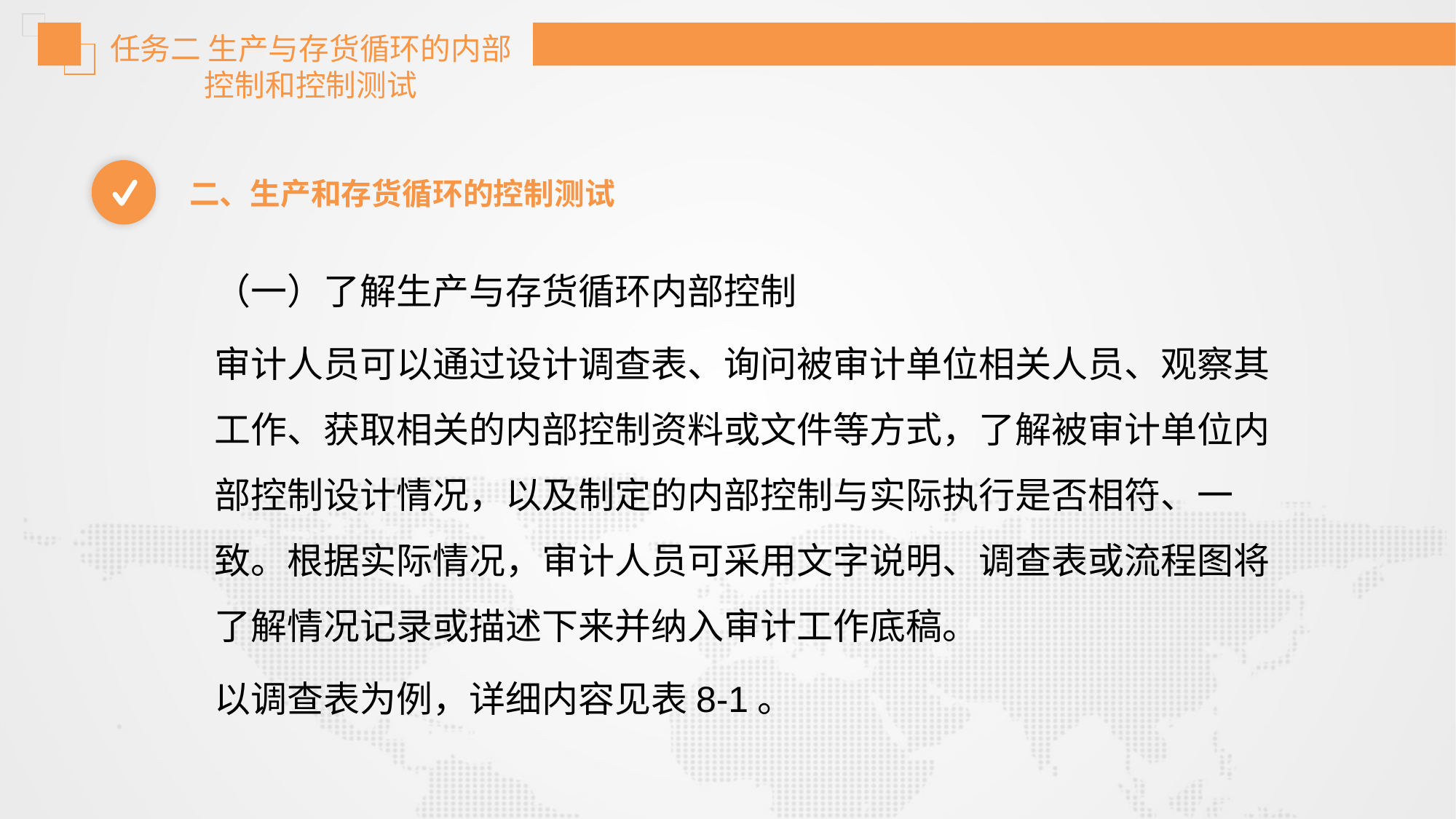

任务二 生产与存货循环的内部控制和控制测试

二、生产和存货循环的控制测试

（一）了解生产与存货循环内部控制
审计人员可以通过设计调查表、询问被审计单位相关人员、观察其工作、获取相关的内部控制资料或文件等方式，了解被审计单位内部控制设计情况，以及制定的内部控制与实际执行是否相符、一致。根据实际情况，审计人员可采用文字说明、调查表或流程图将了解情况记录或描述下来并纳入审计工作底稿。
以调查表为例，详细内容见表8-1。